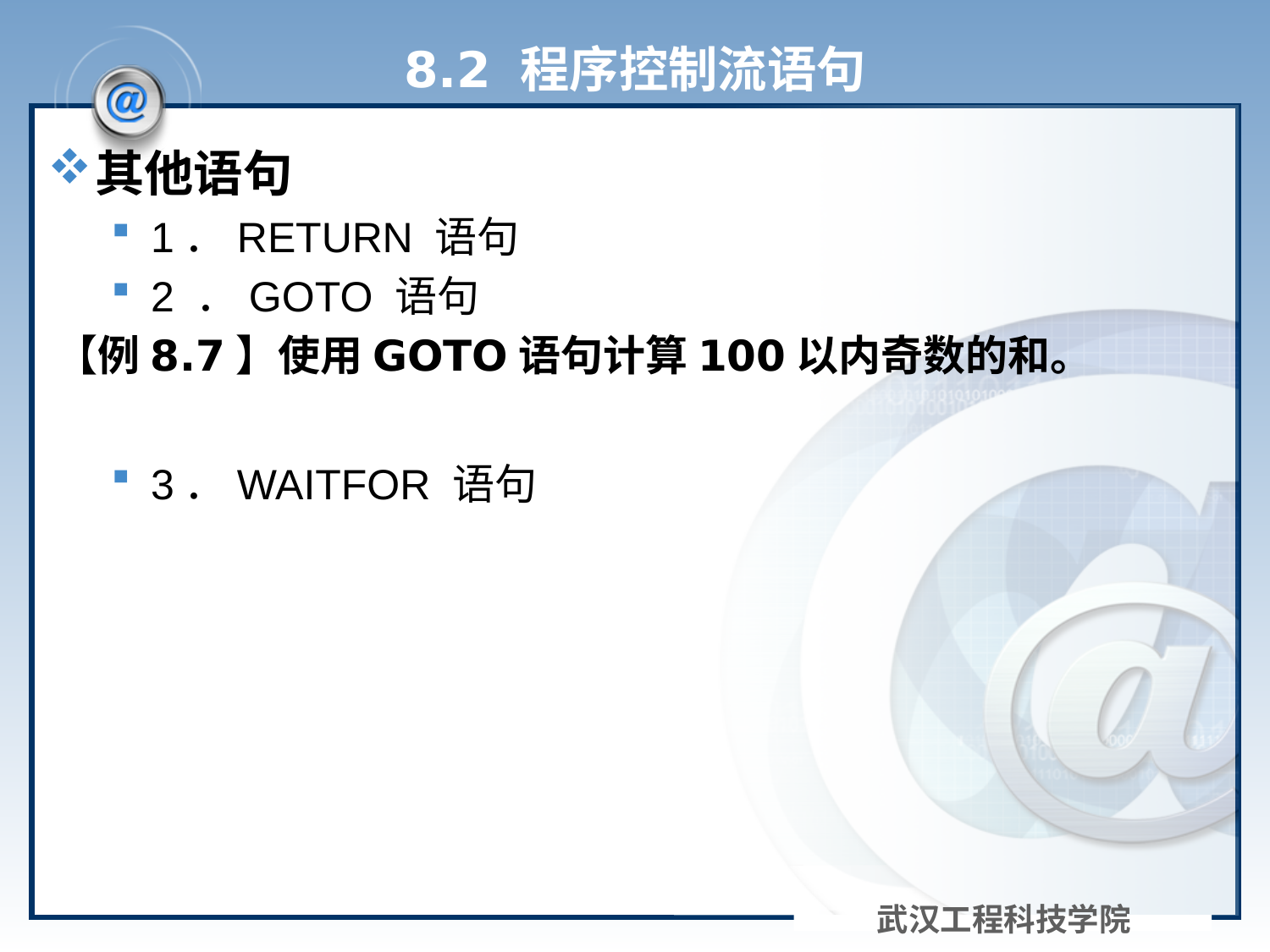

# 8.2 程序控制流语句
其他语句
1．RETURN 语句
2 ．GOTO 语句
【例8.7】使用GOTO语句计算100以内奇数的和。

3．WAITFOR 语句

武汉工程科技学院